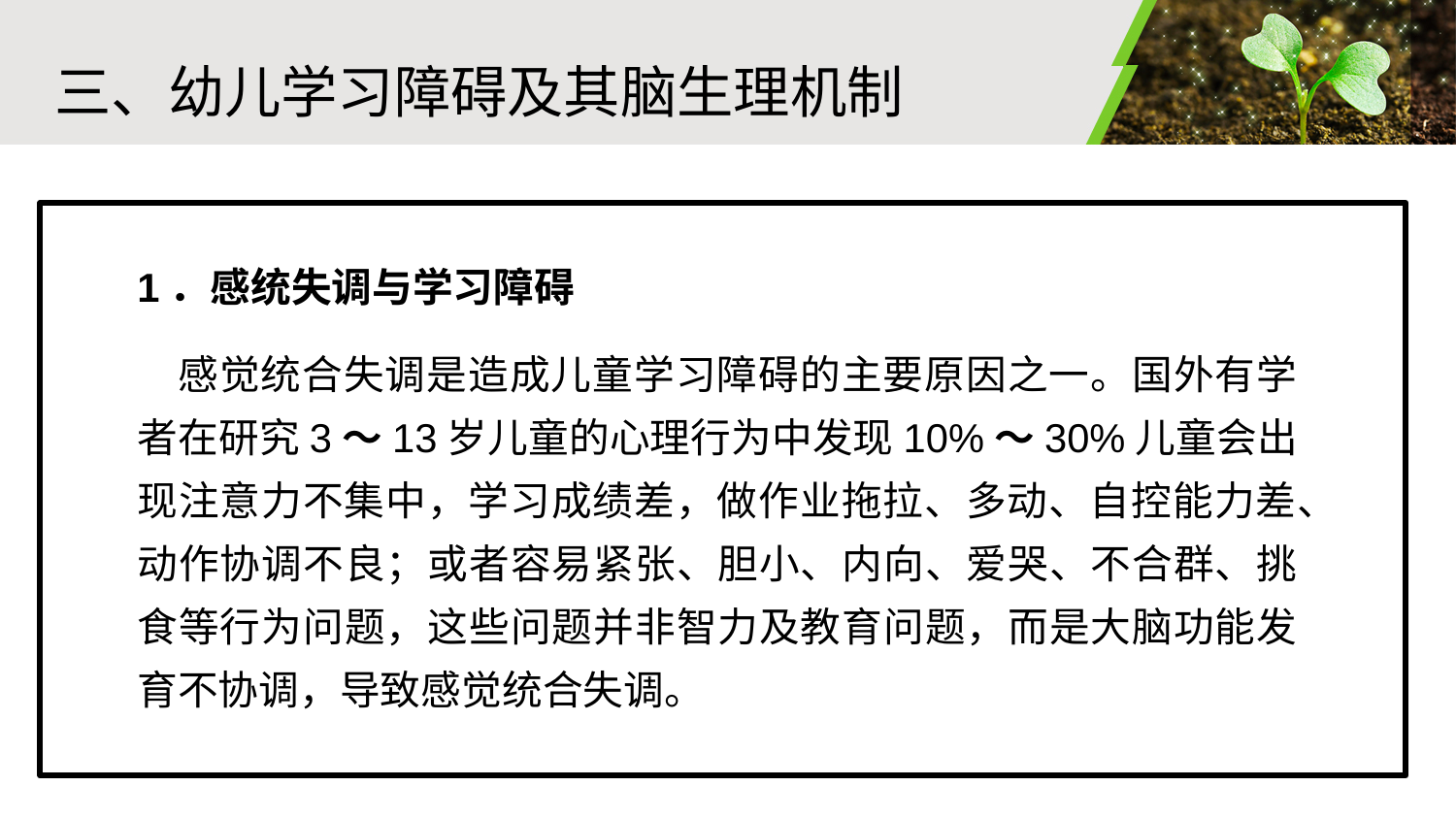

#
三、幼儿学习障碍及其脑生理机制

1．感统失调与学习障碍
   感觉统合失调是造成儿童学习障碍的主要原因之一。国外有学者在研究3～13岁儿童的心理行为中发现10%～30%儿童会出现注意力不集中，学习成绩差，做作业拖拉、多动、自控能力差、动作协调不良；或者容易紧张、胆小、内向、爱哭、不合群、挑食等行为问题，这些问题并非智力及教育问题，而是大脑功能发育不协调，导致感觉统合失调。